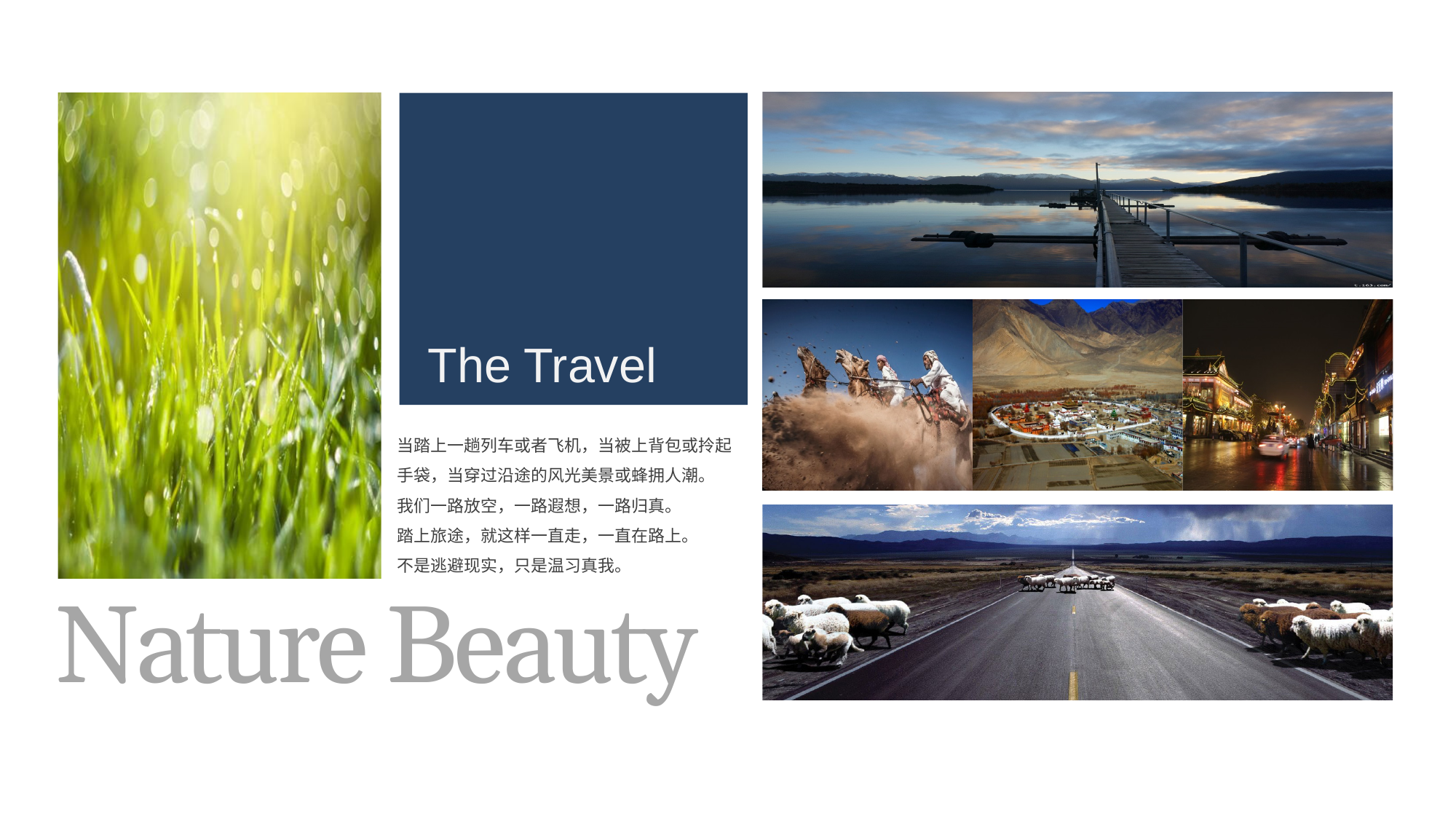

The Travel
当踏上一趟列车或者飞机，当被上背包或拎起手袋，当穿过沿途的风光美景或蜂拥人潮。
我们一路放空，一路遐想，一路归真。
踏上旅途，就这样一直走，一直在路上。
不是逃避现实，只是温习真我。

Nature Beauty